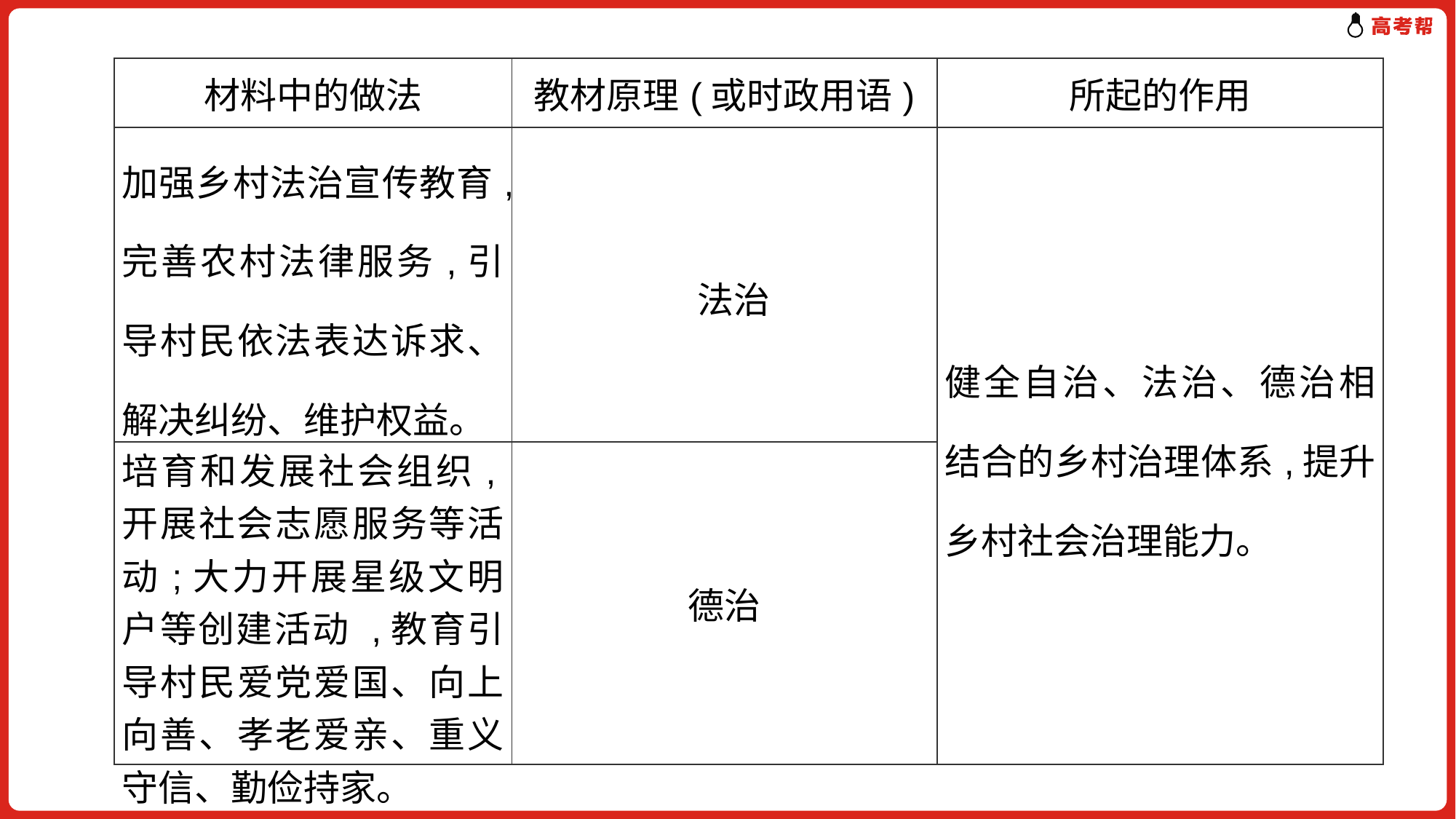

| 材料中的做法 | 教材原理(或时政用语) | 所起的作用 |
| --- | --- | --- |
| 加强乡村法治宣传教育,完善农村法律服务,引导村民依法表达诉求、解决纠纷、维护权益。 | 法治 | 健全自治、法治、德治相结合的乡村治理体系,提升乡村社会治理能力。 |
| 培育和发展社会组织,开展社会志愿服务等活动;大力开展星级文明户等创建活动 ,教育引导村民爱党爱国、向上向善、孝老爱亲、重义守信、勤俭持家。 | 德治 |  |